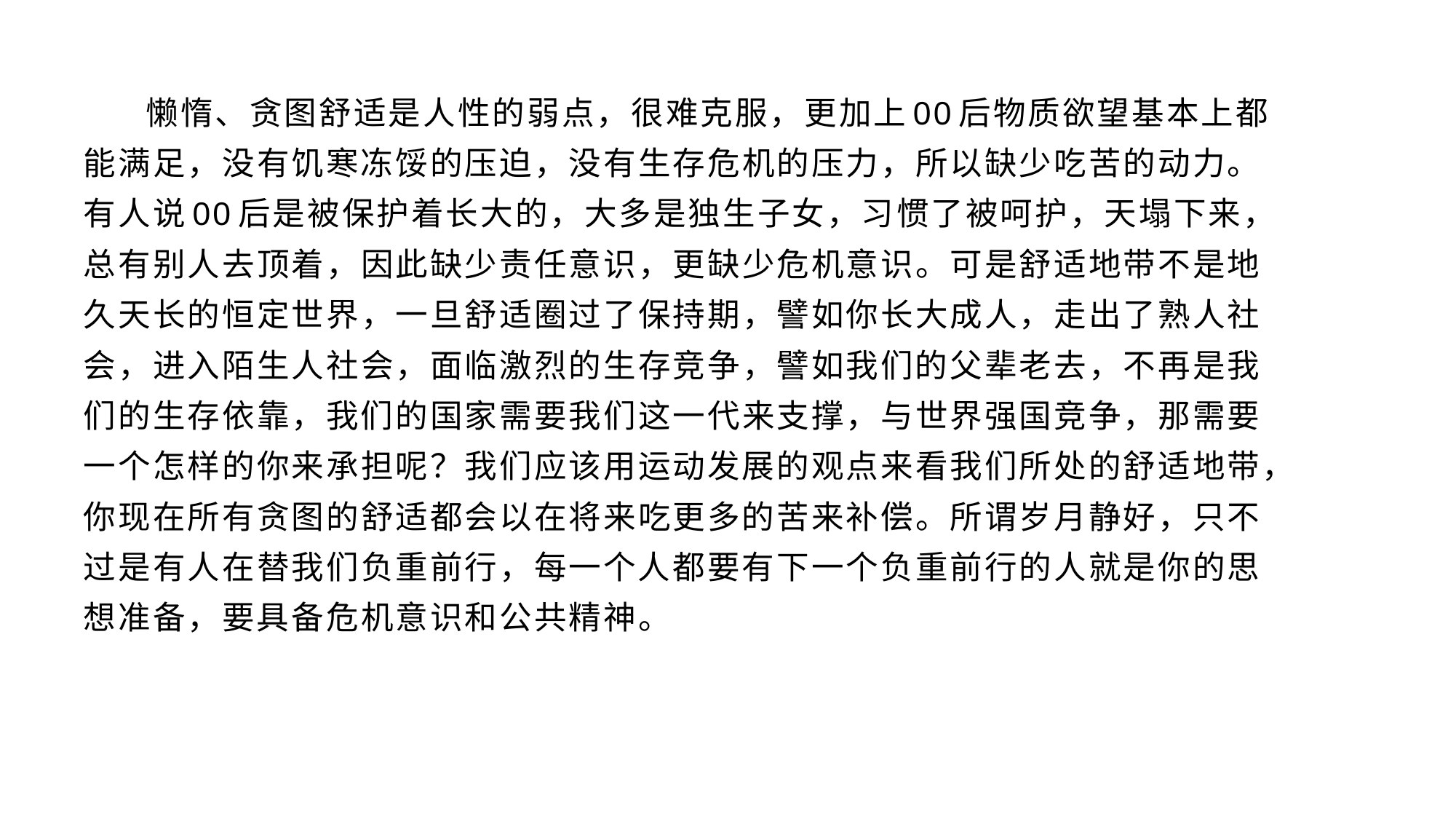

#
      懒惰、贪图舒适是人性的弱点，很难克服，更加上00后物质欲望基本上都能满足，没有饥寒冻馁的压迫，没有生存危机的压力，所以缺少吃苦的动力。有人说00后是被保护着长大的，大多是独生子女，习惯了被呵护，天塌下来，总有别人去顶着，因此缺少责任意识，更缺少危机意识。可是舒适地带不是地久天长的恒定世界，一旦舒适圈过了保持期，譬如你长大成人，走出了熟人社会，进入陌生人社会，面临激烈的生存竞争，譬如我们的父辈老去，不再是我们的生存依靠，我们的国家需要我们这一代来支撑，与世界强国竞争，那需要一个怎样的你来承担呢？我们应该用运动发展的观点来看我们所处的舒适地带，你现在所有贪图的舒适都会以在将来吃更多的苦来补偿。所谓岁月静好，只不过是有人在替我们负重前行，每一个人都要有下一个负重前行的人就是你的思想准备，要具备危机意识和公共精神。